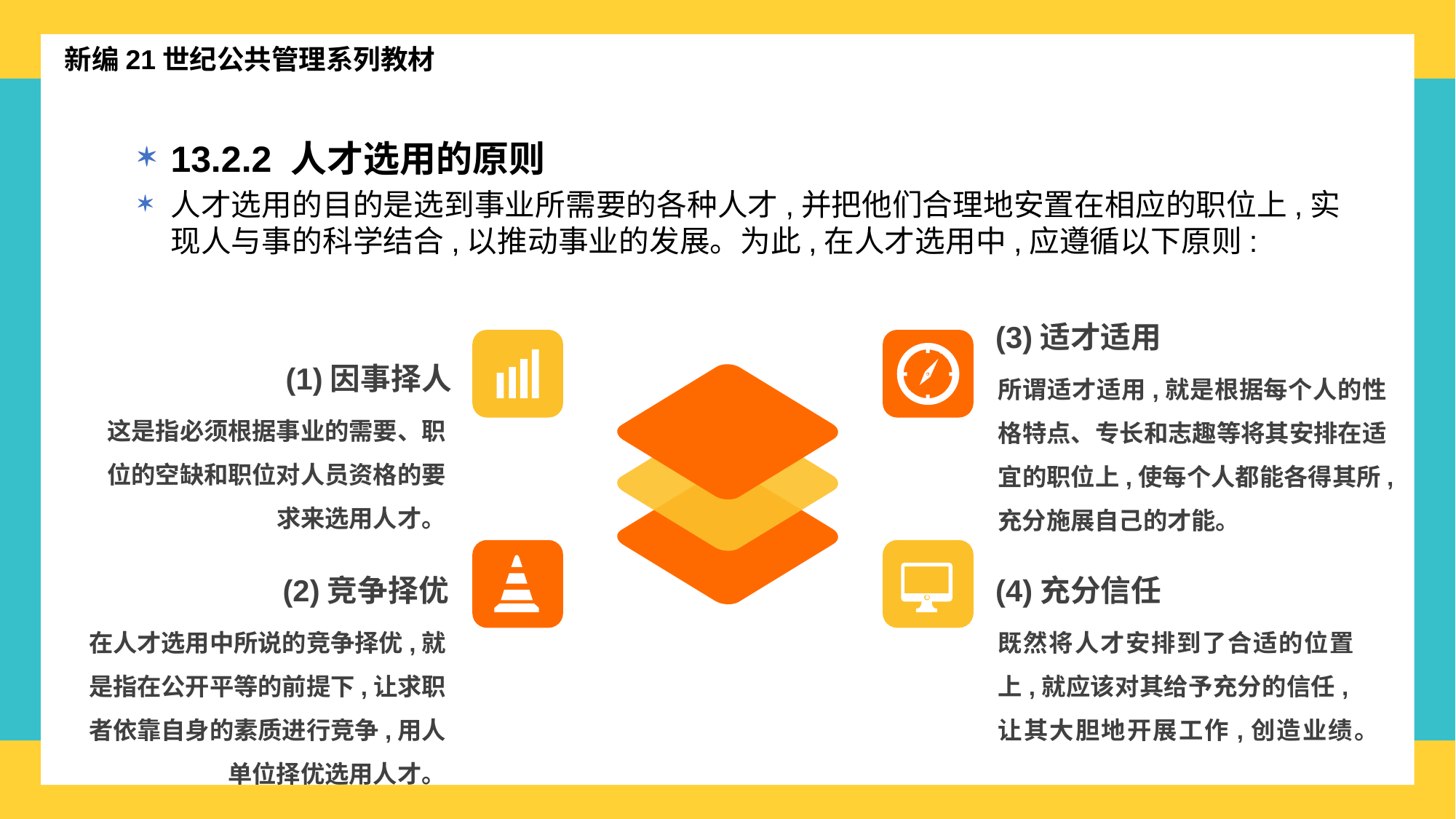

新编21世纪公共管理系列教材
13.2.2 人才选用的原则
人才选用的目的是选到事业所需要的各种人才,并把他们合理地安置在相应的职位上,实现人与事的科学结合,以推动事业的发展。为此,在人才选用中,应遵循以下原则:
(3)适才适用
所谓适才适用,就是根据每个人的性格特点、专长和志趣等将其安排在适宜的职位上,使每个人都能各得其所,充分施展自己的才能。

(1)因事择人
这是指必须根据事业的需要、职位的空缺和职位对人员资格的要求来选用人才。

(2)竞争择优
在人才选用中所说的竞争择优,就是指在公开平等的前提下,让求职者依靠自身的素质进行竞争,用人单位择优选用人才。

(4)充分信任
既然将人才安排到了合适的位置上,就应该对其给予充分的信任,让其大胆地开展工作,创造业绩。